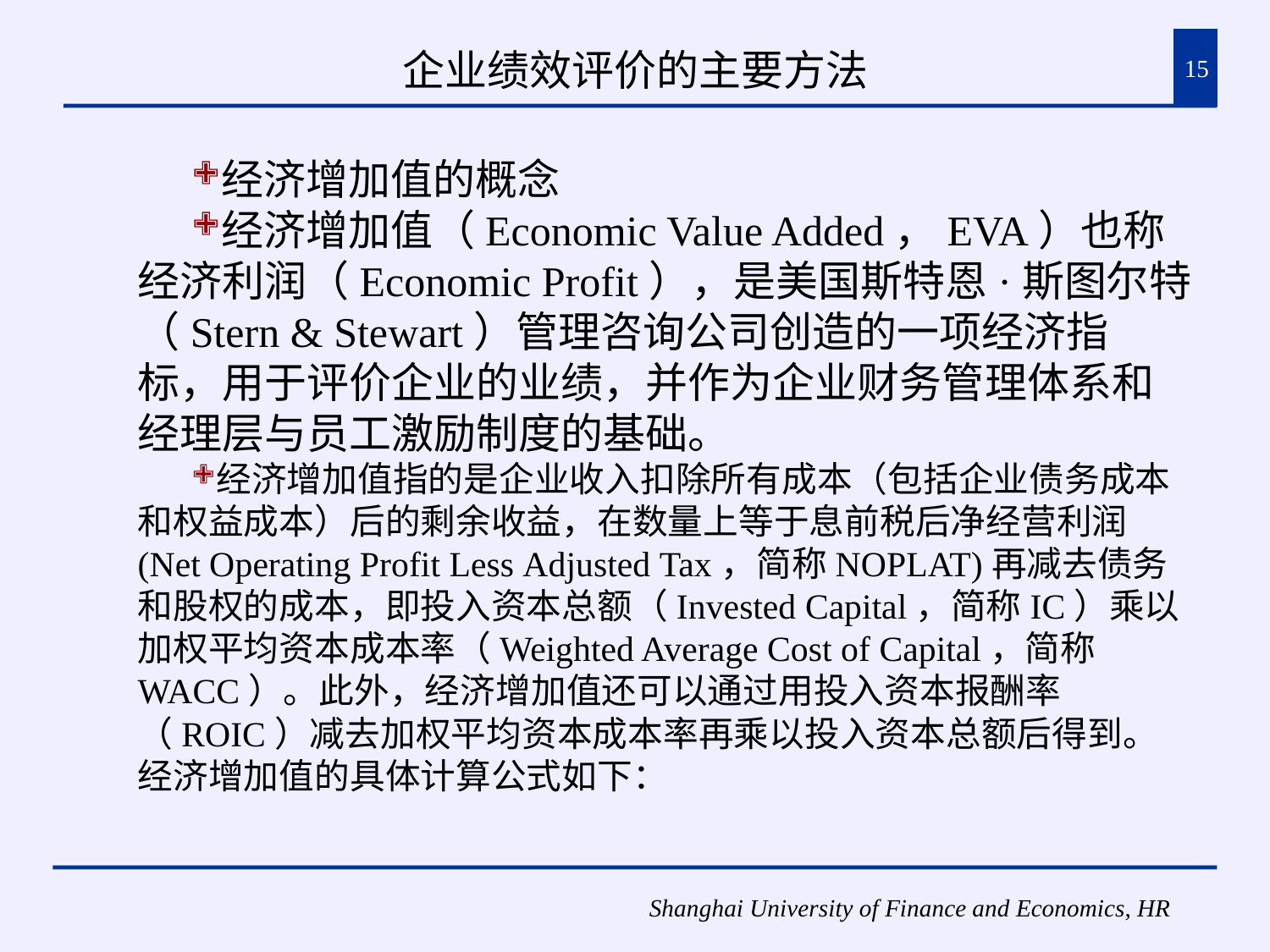

# 企业绩效评价的主要方法
15
经济增加值的概念
经济增加值（Economic Value Added，EVA）也称经济利润（Economic Profit），是美国斯特恩·斯图尔特（Stern & Stewart）管理咨询公司创造的一项经济指标，用于评价企业的业绩，并作为企业财务管理体系和经理层与员工激励制度的基础。
经济增加值指的是企业收入扣除所有成本（包括企业债务成本和权益成本）后的剩余收益，在数量上等于息前税后净经营利润(Net Operating Profit Less Adjusted Tax，简称NOPLAT)再减去债务和股权的成本，即投入资本总额（Invested Capital，简称IC）乘以加权平均资本成本率（Weighted Average Cost of Capital，简称WACC）。此外，经济增加值还可以通过用投入资本报酬率（ROIC）减去加权平均资本成本率再乘以投入资本总额后得到。经济增加值的具体计算公式如下：